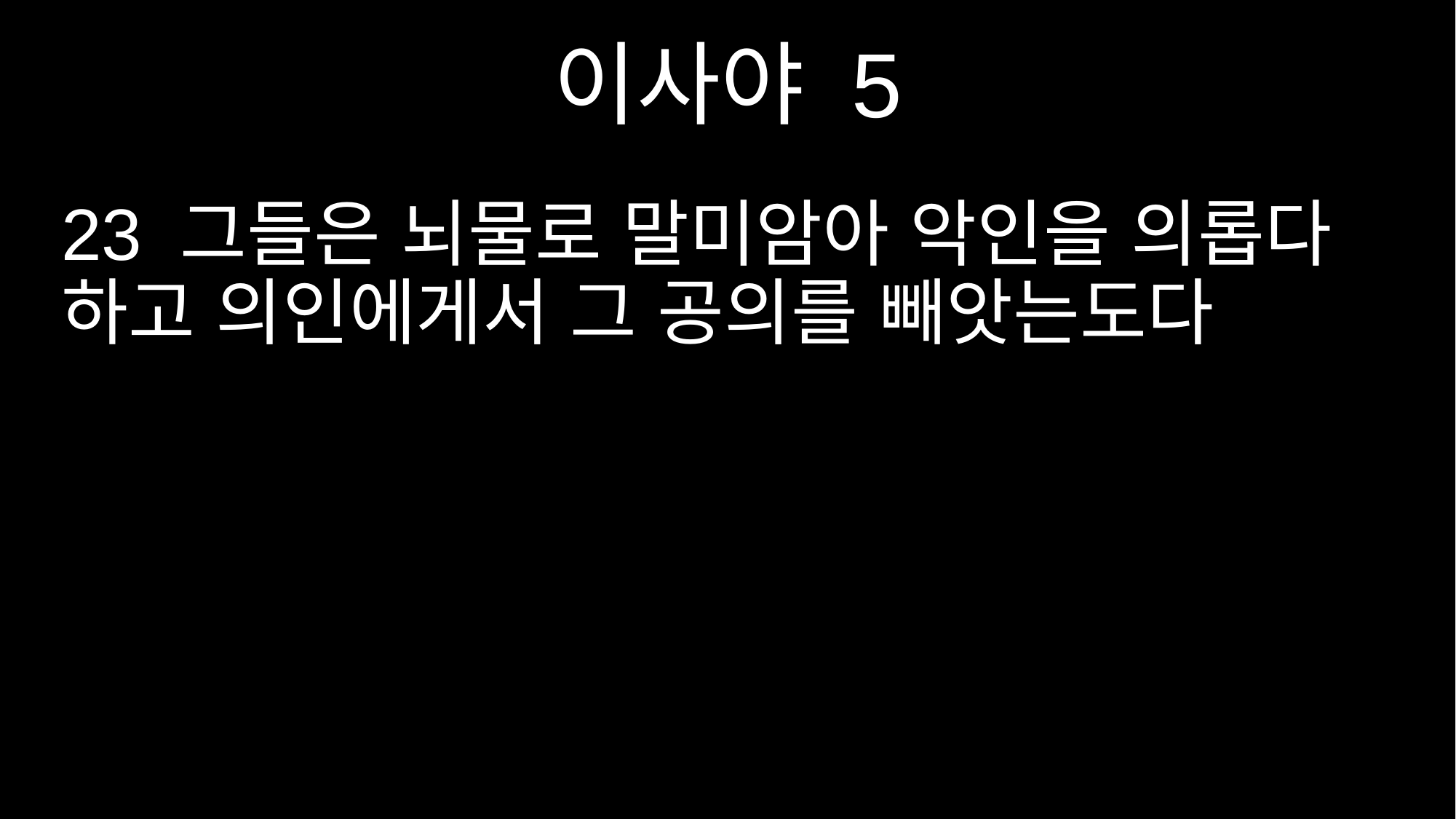

이사야 5
23 그들은 뇌물로 말미암아 악인을 의롭다 하고 의인에게서 그 공의를 빼앗는도다